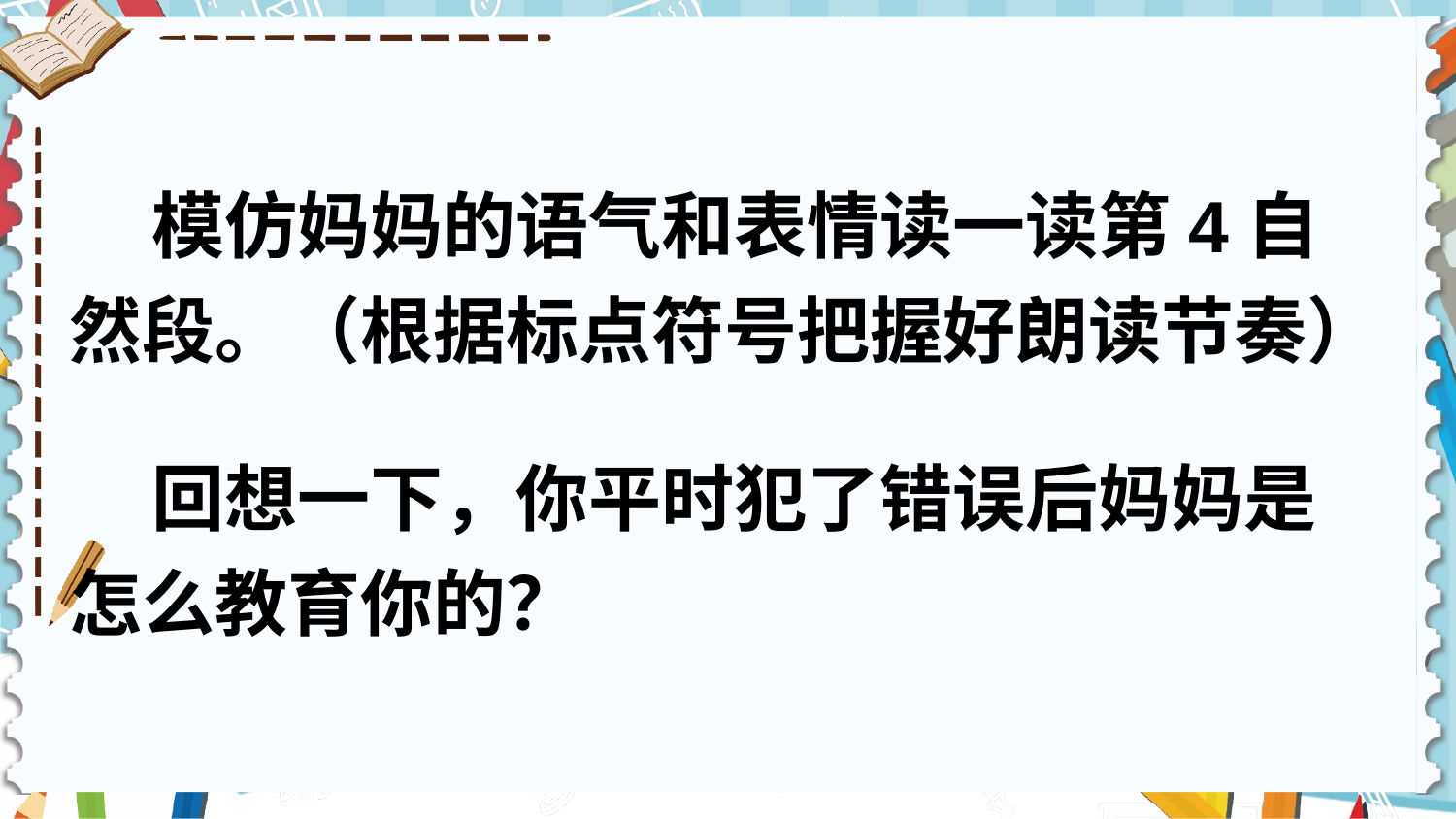

模仿妈妈的语气和表情读一读第4自然段。（根据标点符号把握好朗读节奏）
    回想一下，你平时犯了错误后妈妈是怎么教育你的？